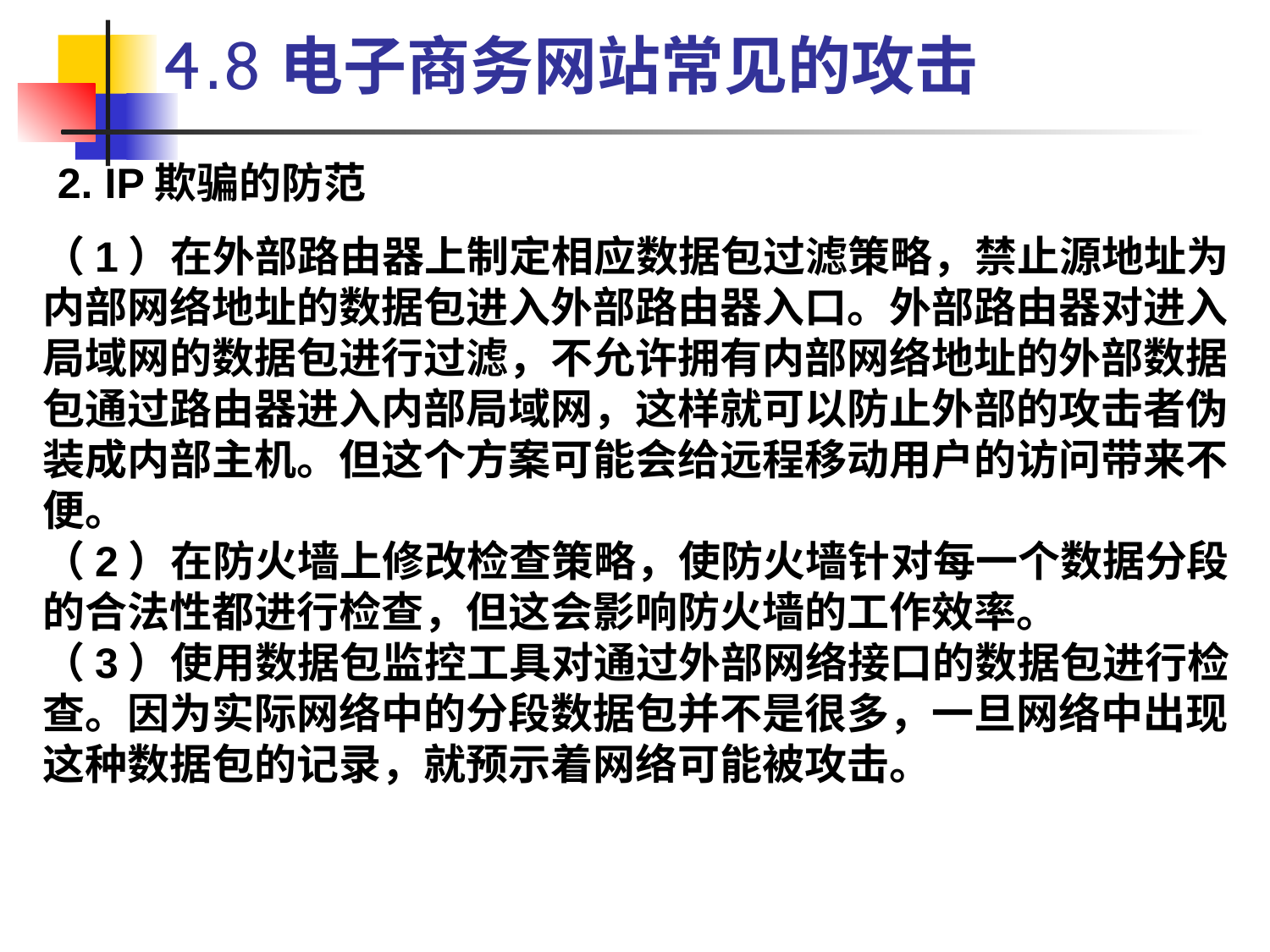

4.8电子商务网站常见的攻击

2. IP欺骗的防范
（1）在外部路由器上制定相应数据包过滤策略，禁止源地址为内部网络地址的数据包进入外部路由器入口。外部路由器对进入局域网的数据包进行过滤，不允许拥有内部网络地址的外部数据包通过路由器进入内部局域网，这样就可以防止外部的攻击者伪装成内部主机。但这个方案可能会给远程移动用户的访问带来不便。
（2）在防火墙上修改检查策略，使防火墙针对每一个数据分段的合法性都进行检查，但这会影响防火墙的工作效率。
（3）使用数据包监控工具对通过外部网络接口的数据包进行检查。因为实际网络中的分段数据包并不是很多，一旦网络中出现这种数据包的记录，就预示着网络可能被攻击。